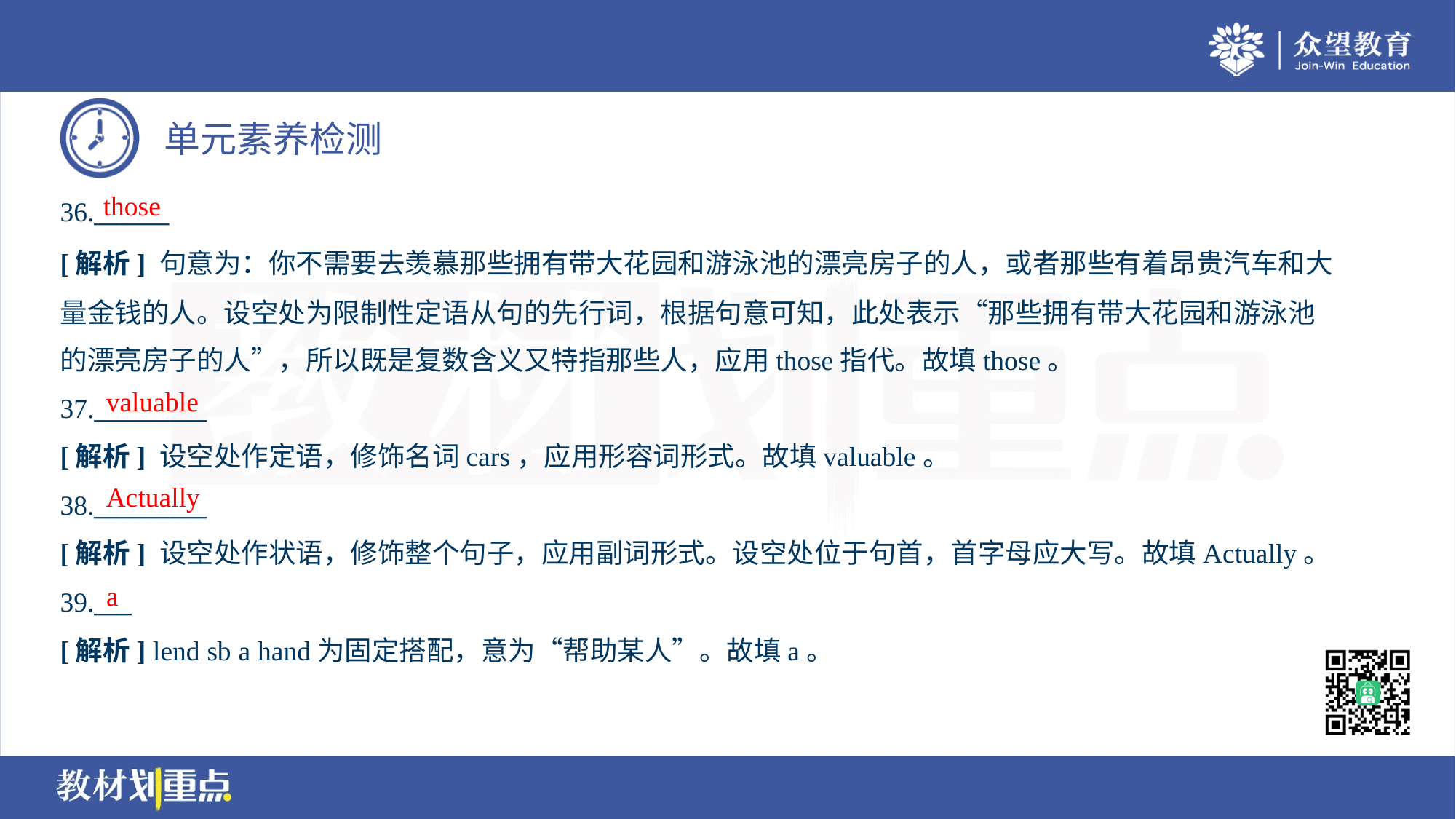

those
36.______
[解析] 句意为：你不需要去羡慕那些拥有带大花园和游泳池的漂亮房子的人，或者那些有着昂贵汽车和大
量金钱的人。设空处为限制性定语从句的先行词，根据句意可知，此处表示“那些拥有带大花园和游泳池
的漂亮房子的人”，所以既是复数含义又特指那些人，应用those指代。故填those。
valuable
37._________
[解析] 设空处作定语，修饰名词cars，应用形容词形式。故填valuable。
Actually
38._________
[解析] 设空处作状语，修饰整个句子，应用副词形式。设空处位于句首，首字母应大写。故填Actually。
a
39.___
[解析] lend sb a hand为固定搭配，意为“帮助某人”。故填a。